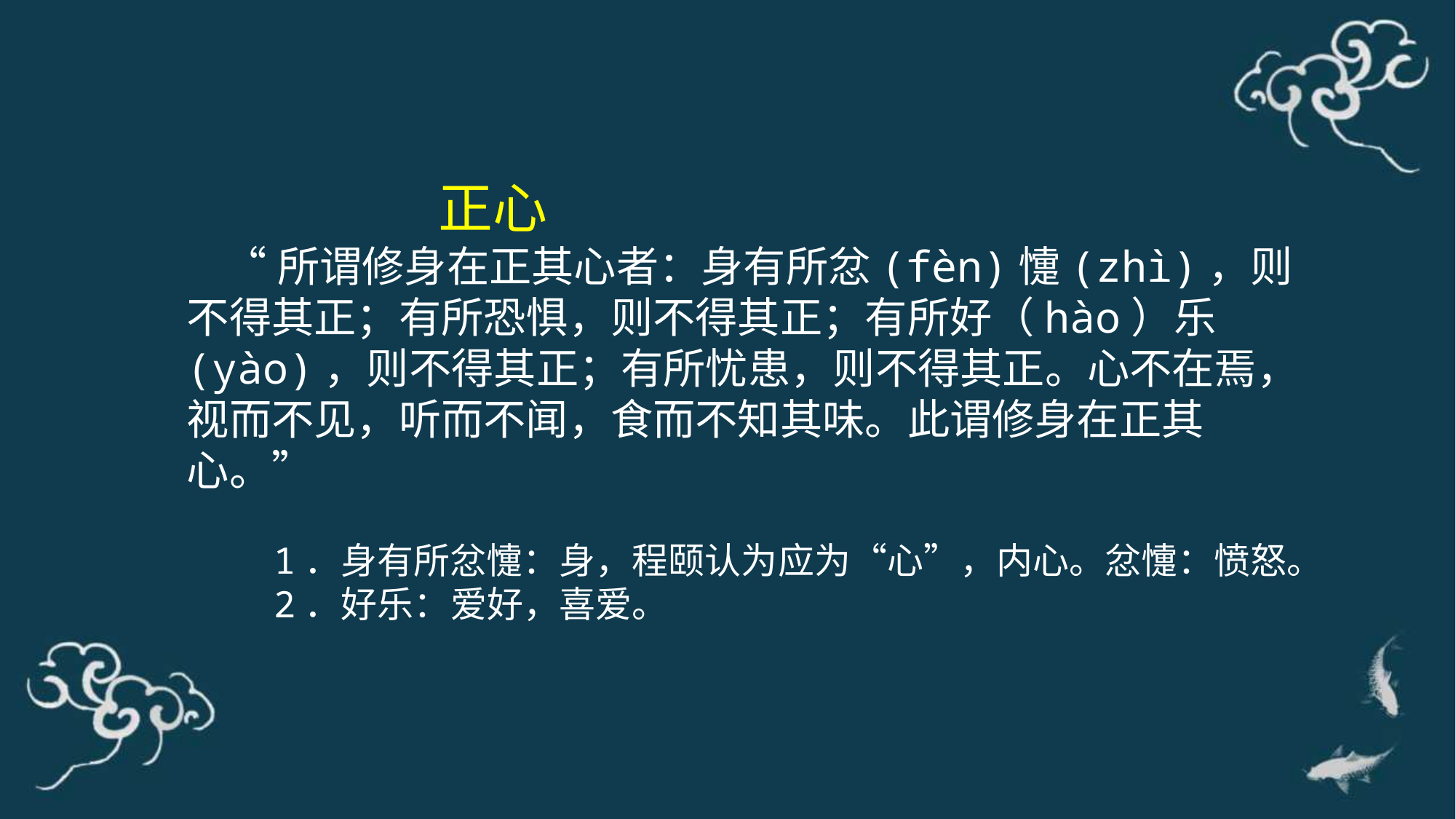

正心
    “所谓修身在正其心者：身有所忿(fèn)懥(zhì)，则不得其正；有所恐惧，则不得其正；有所好（hào）乐(yào)，则不得其正；有所忧患，则不得其正。心不在焉，视而不见，听而不闻，食而不知其味。此谓修身在正其心。”

    1．身有所忿懥：身，程颐认为应为“心”，内心。忿懥：愤怒。
    2．好乐：爱好，喜爱。